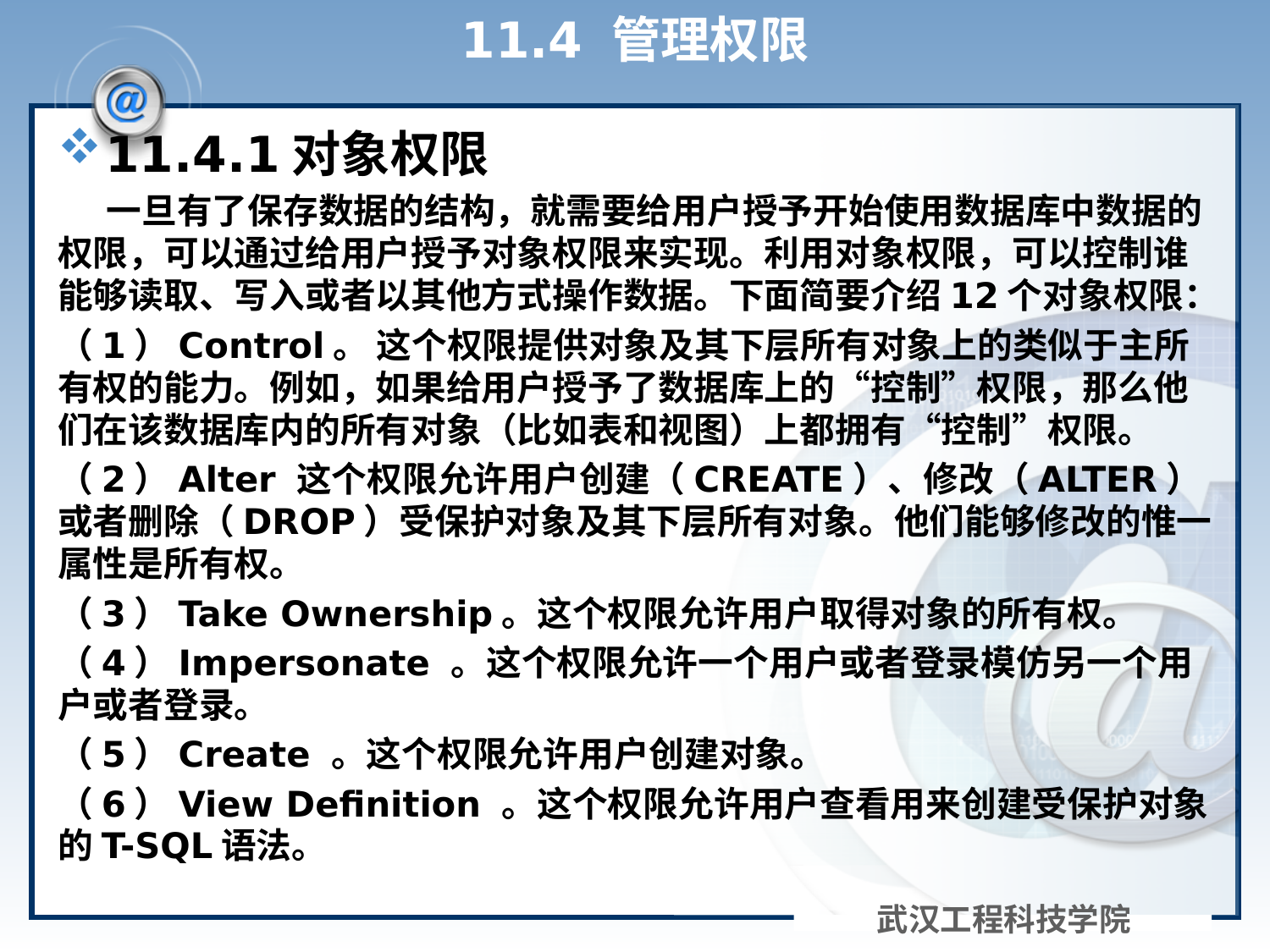

# 11.4 管理权限
11.4.1对象权限
     一旦有了保存数据的结构，就需要给用户授予开始使用数据库中数据的权限，可以通过给用户授予对象权限来实现。利用对象权限，可以控制谁能够读取、写入或者以其他方式操作数据。下面简要介绍12个对象权限：
（1）Control。 这个权限提供对象及其下层所有对象上的类似于主所有权的能力。例如，如果给用户授予了数据库上的“控制”权限，那么他们在该数据库内的所有对象（比如表和视图）上都拥有“控制”权限。
（2）Alter 这个权限允许用户创建（CREATE）、修改（ALTER）或者删除（DROP）受保护对象及其下层所有对象。他们能够修改的惟一属性是所有权。
（3）Take Ownership。这个权限允许用户取得对象的所有权。
（4）Impersonate 。这个权限允许一个用户或者登录模仿另一个用户或者登录。
（5）Create 。这个权限允许用户创建对象。
（6）View Definition 。这个权限允许用户查看用来创建受保护对象的T-SQL语法。

武汉工程科技学院